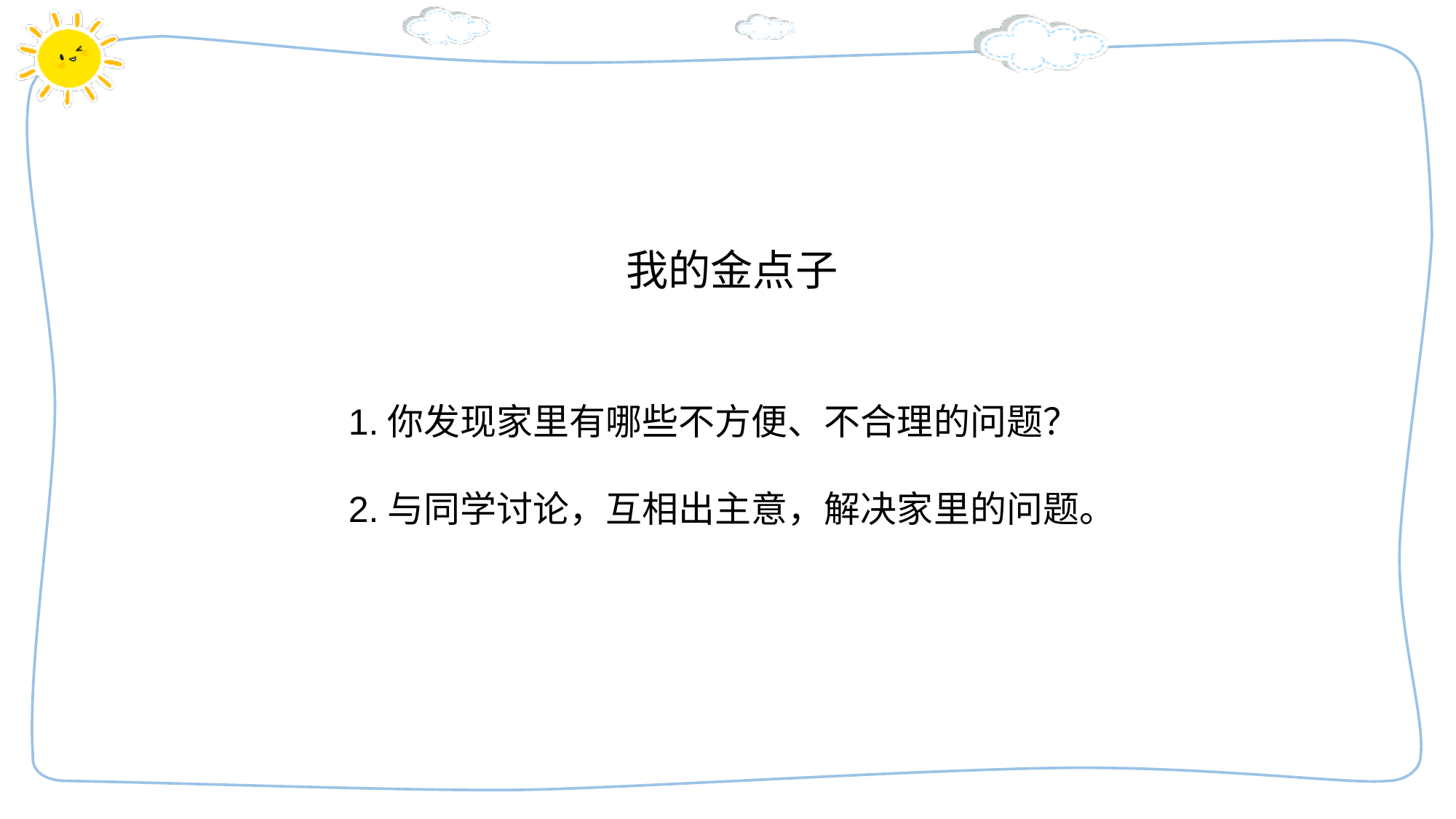

我的金点子
1.你发现家里有哪些不方便、不合理的问题？
2.与同学讨论，互相出主意，解决家里的问题。